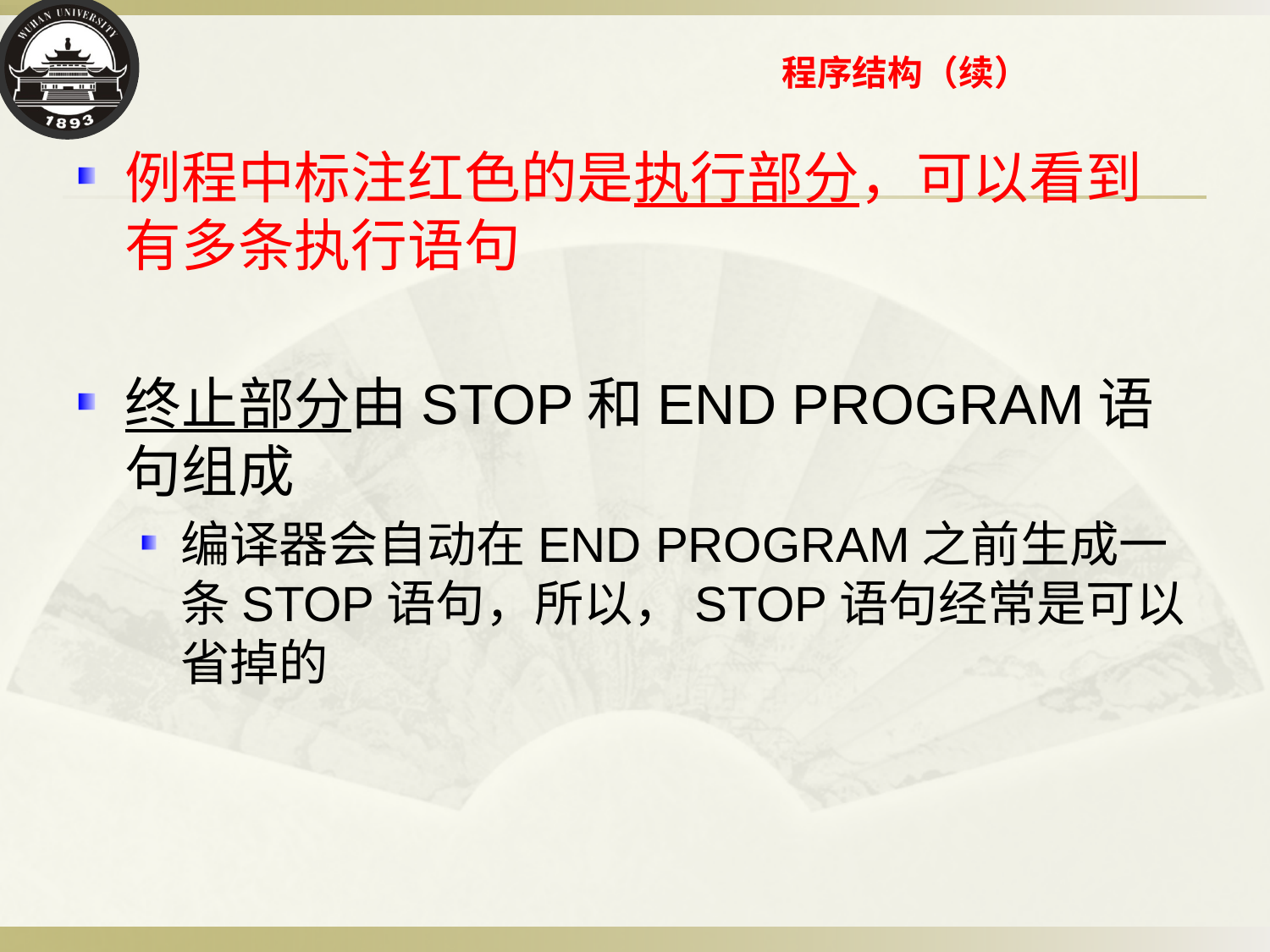

# 程序结构（续）
例程中标注红色的是执行部分，可以看到有多条执行语句

终止部分由STOP和END PROGRAM语句组成
编译器会自动在END PROGRAM之前生成一条STOP语句，所以，STOP语句经常是可以省掉的